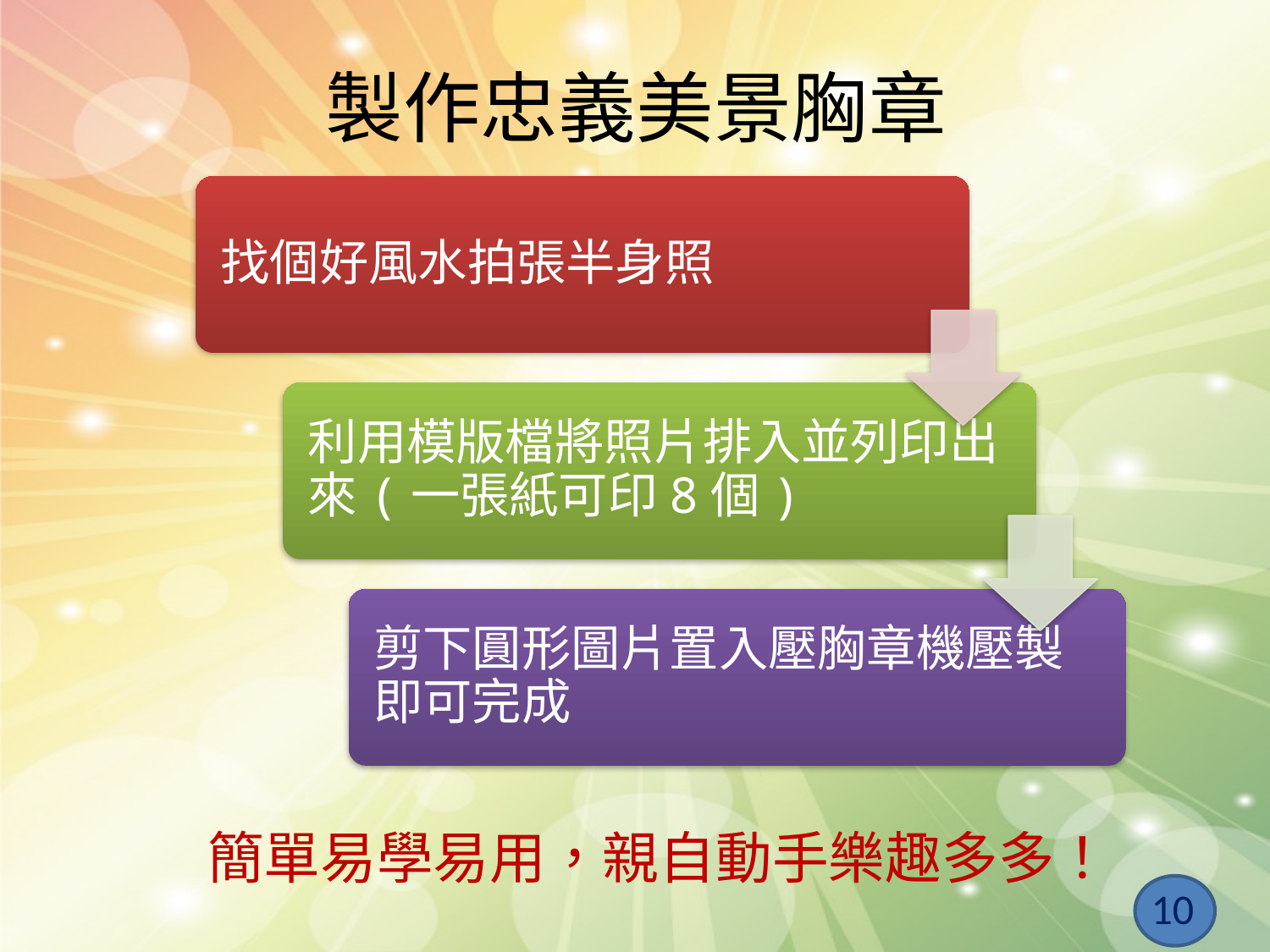

# 製作忠義美景胸章
找個好風水拍張半身照
利用模版檔將照片排入並列印出來(一張紙可印8個)
剪下圓形圖片置入壓胸章機壓製即可完成

簡單易學易用，親自動手樂趣多多！
10